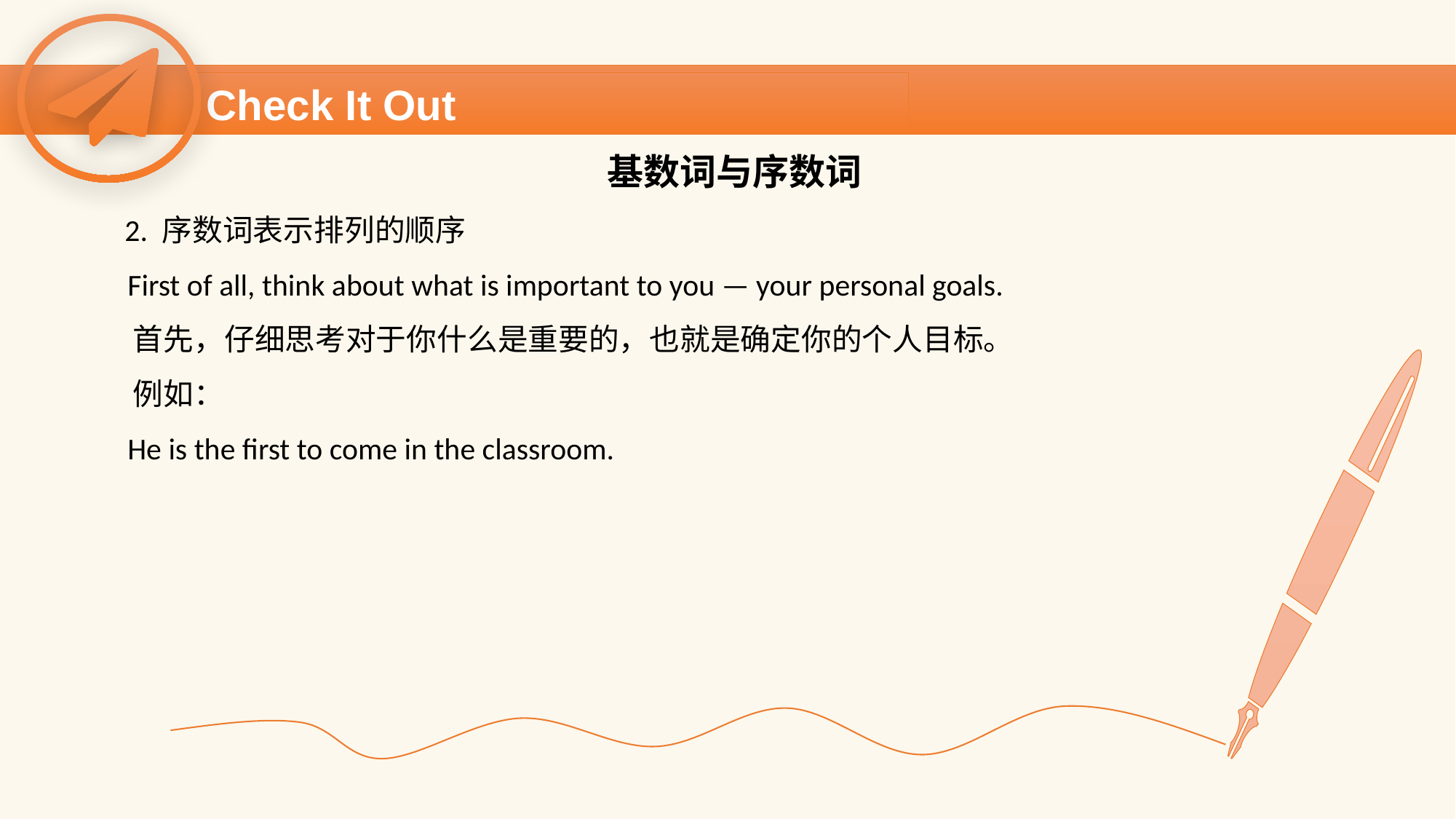

Check It Out
基数词与序数词
          2. 序数词表示排列的顺序
          First of all, think about what is important to you — your personal goals.
          首先，仔细思考对于你什么是重要的，也就是确定你的个人目标。
          例如：
          He is the first to come in the classroom.